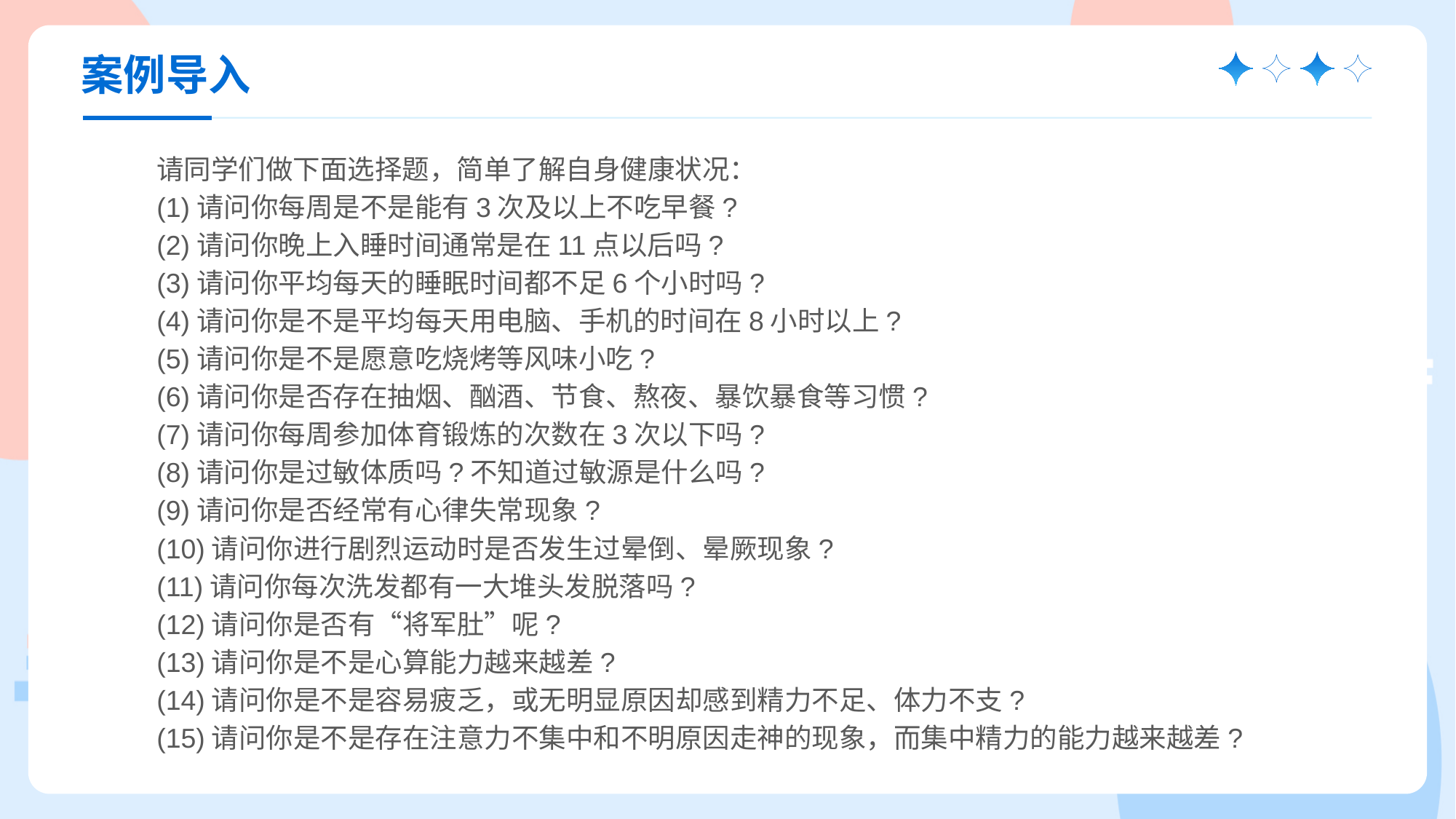

案例导入
请同学们做下面选择题，简单了解自身健康状况：
(1)请问你每周是不是能有3次及以上不吃早餐?
(2)请问你晚上入睡时间通常是在11点以后吗?
(3)请问你平均每天的睡眠时间都不足6个小时吗?
(4)请问你是不是平均每天用电脑、手机的时间在8小时以上?
(5)请问你是不是愿意吃烧烤等风味小吃?
(6)请问你是否存在抽烟、酗酒、节食、熬夜、暴饮暴食等习惯?
(7)请问你每周参加体育锻炼的次数在3次以下吗?
(8)请问你是过敏体质吗?不知道过敏源是什么吗?
(9)请问你是否经常有心律失常现象?
(10)请问你进行剧烈运动时是否发生过晕倒、晕厥现象?
(11)请问你每次洗发都有一大堆头发脱落吗?
(12)请问你是否有“将军肚”呢?
(13)请问你是不是心算能力越来越差?
(14)请问你是不是容易疲乏，或无明显原因却感到精力不足、体力不支?
(15)请问你是不是存在注意力不集中和不明原因走神的现象，而集中精力的能力越来越差?